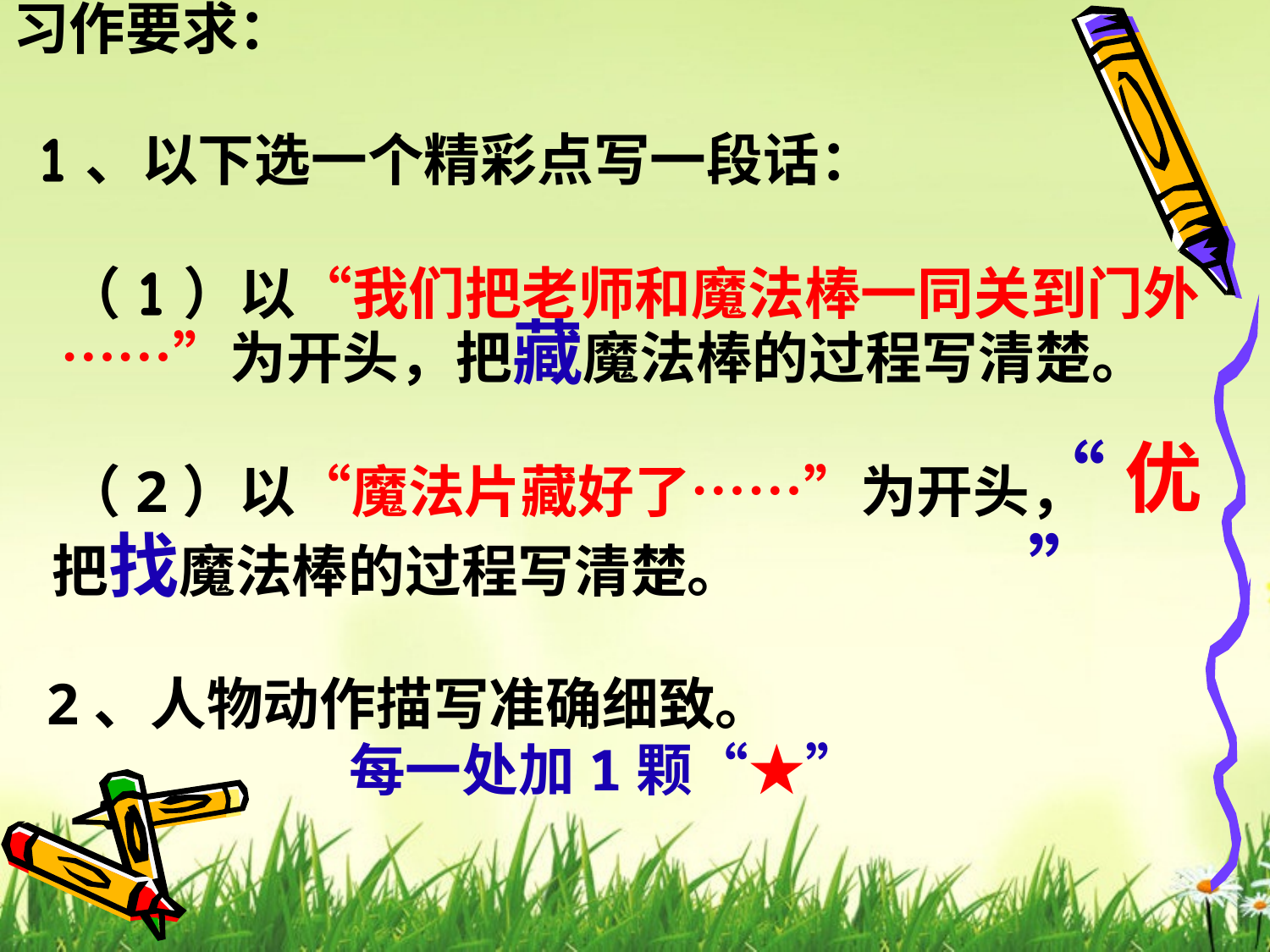

习作要求：

 1、以下选一个精彩点写一段话：

   （1）以“我们把老师和魔法棒一同关到门外……”为开头，把藏魔法棒的过程写清楚。

   （2）以“魔法片藏好了……”为开头，
  把找魔法棒的过程写清楚。

 2、人物动作描写准确细致。
                         每一处加1颗“★”
“优”